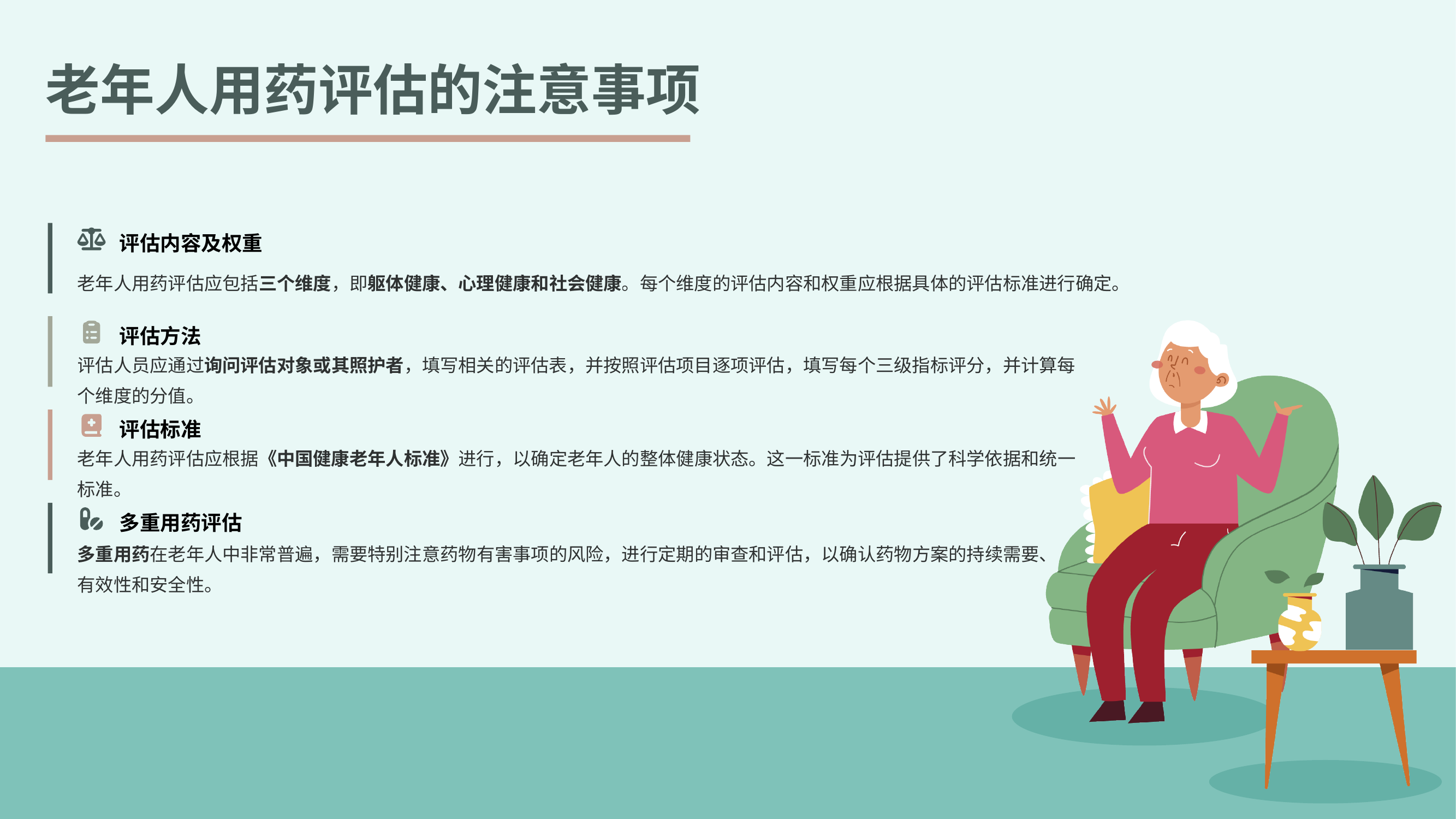

老年人用药评估的注意事项

评估内容及权重

老年人用药评估应包括三个维度，即躯体健康、心理健康和社会健康。每个维度的评估内容和权重应根据具体的评估标准进行确定。

评估方法

评估人员应通过询问评估对象或其照护者，填写相关的评估表，并按照评估项目逐项评估，填写每个三级指标评分，并计算每个维度的分值。

评估标准

老年人用药评估应根据《中国健康老年人标准》进行，以确定老年人的整体健康状态。这一标准为评估提供了科学依据和统一标准。

多重用药评估

多重用药在老年人中非常普遍，需要特别注意药物有害事项的风险，进行定期的审查和评估，以确认药物方案的持续需要、有效性和安全性。